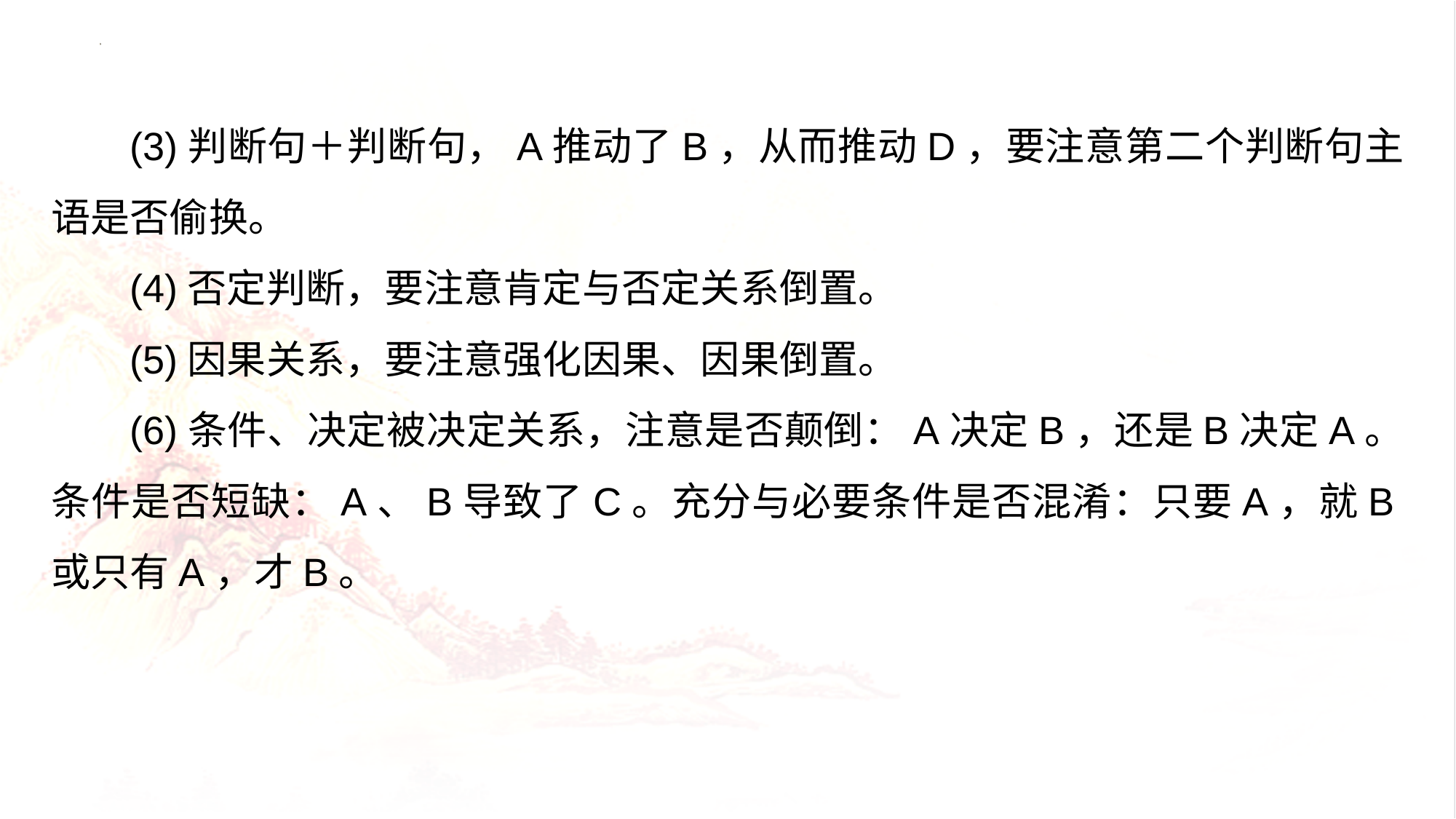

(3)判断句＋判断句，A推动了B，从而推动D，要注意第二个判断句主语是否偷换。
(4)否定判断，要注意肯定与否定关系倒置。
(5)因果关系，要注意强化因果、因果倒置。
(6)条件、决定被决定关系，注意是否颠倒：A决定B，还是B决定A。条件是否短缺：A、B导致了C。充分与必要条件是否混淆：只要A，就B或只有A，才B。